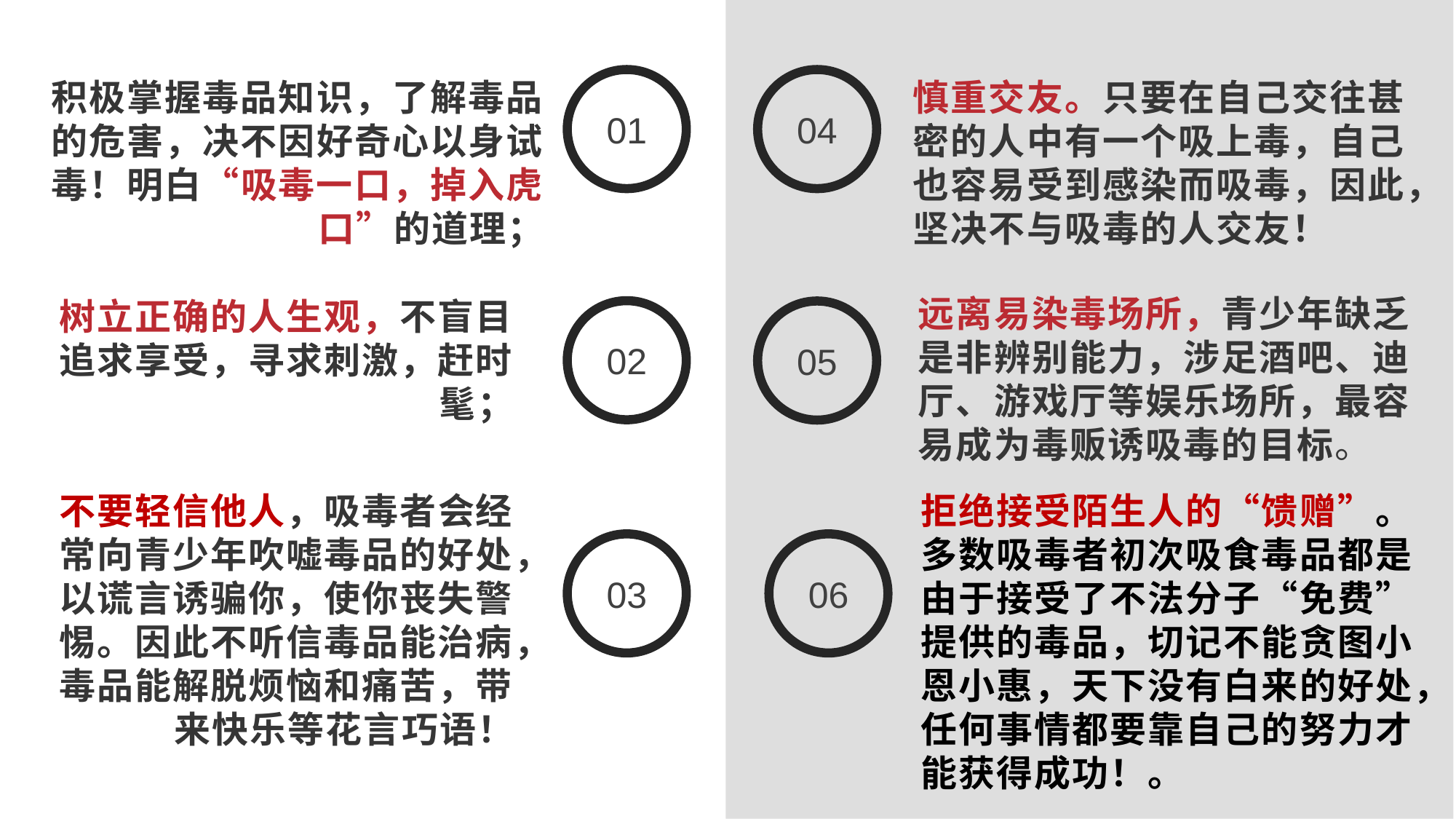

积极掌握毒品知识，了解毒品的危害，决不因好奇心以身试毒！明白“吸毒一口，掉入虎口”的道理；
慎重交友。只要在自己交往甚密的人中有一个吸上毒，自己也容易受到感染而吸毒，因此，坚决不与吸毒的人交友！
01
04
远离易染毒场所，青少年缺乏是非辨别能力，涉足酒吧、迪厅、游戏厅等娱乐场所，最容易成为毒贩诱吸毒的目标。
树立正确的人生观，不盲目追求享受，寻求刺激，赶时髦；
02
05
不要轻信他人，吸毒者会经常向青少年吹嘘毒品的好处，以谎言诱骗你，使你丧失警惕。因此不听信毒品能治病，毒品能解脱烦恼和痛苦，带来快乐等花言巧语！
拒绝接受陌生人的“馈赠”。多数吸毒者初次吸食毒品都是由于接受了不法分子“免费”提供的毒品，切记不能贪图小恩小惠，天下没有白来的好处，任何事情都要靠自己的努力才能获得成功！。
03
06